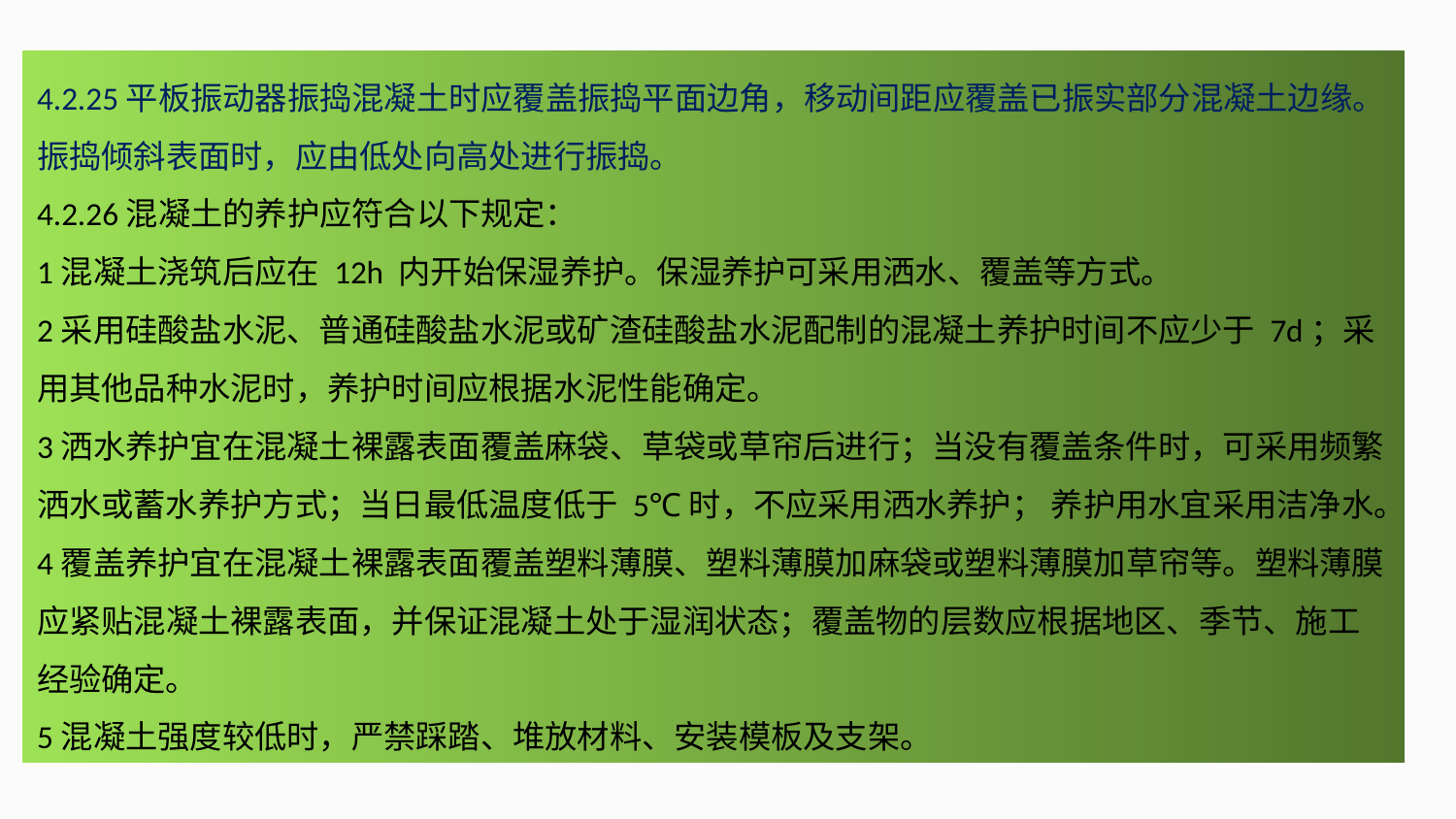

4.2.25平板振动器振捣混凝土时应覆盖振捣平面边角，移动间距应覆盖已振实部分混凝土边缘。振捣倾斜表面时，应由低处向高处进行振捣。
4.2.26混凝土的养护应符合以下规定：
1混凝土浇筑后应在 12h 内开始保湿养护。保湿养护可采用洒水、覆盖等方式。
2采用硅酸盐水泥、普通硅酸盐水泥或矿渣硅酸盐水泥配制的混凝土养护时间不应少于 7d；采用其他品种水泥时，养护时间应根据水泥性能确定。
3洒水养护宜在混凝土裸露表面覆盖麻袋、草袋或草帘后进行；当没有覆盖条件时，可采用频繁洒水或蓄水养护方式；当日最低温度低于 5℃时，不应采用洒水养护； 养护用水宜采用洁净水。
4覆盖养护宜在混凝土裸露表面覆盖塑料薄膜、塑料薄膜加麻袋或塑料薄膜加草帘等。塑料薄膜应紧贴混凝土裸露表面，并保证混凝土处于湿润状态；覆盖物的层数应根据地区、季节、施工经验确定。
5混凝土强度较低时，严禁踩踏、堆放材料、安装模板及支架。